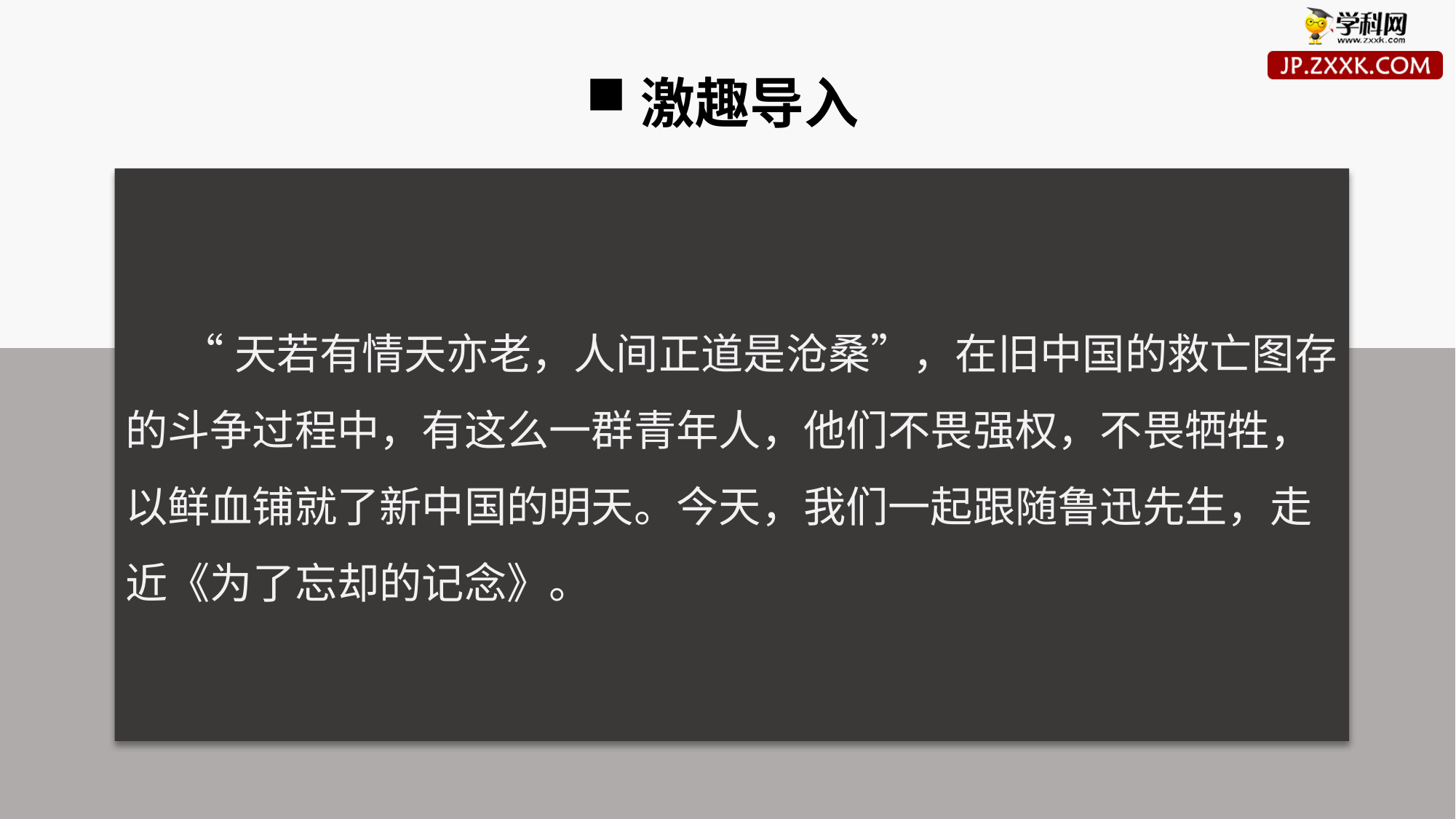

激趣导入
      “天若有情天亦老，人间正道是沧桑”，在旧中国的救亡图存的斗争过程中，有这么一群青年人，他们不畏强权，不畏牺牲，以鲜血铺就了新中国的明天。今天，我们一起跟随鲁迅先生，走近《为了忘却的记念》。